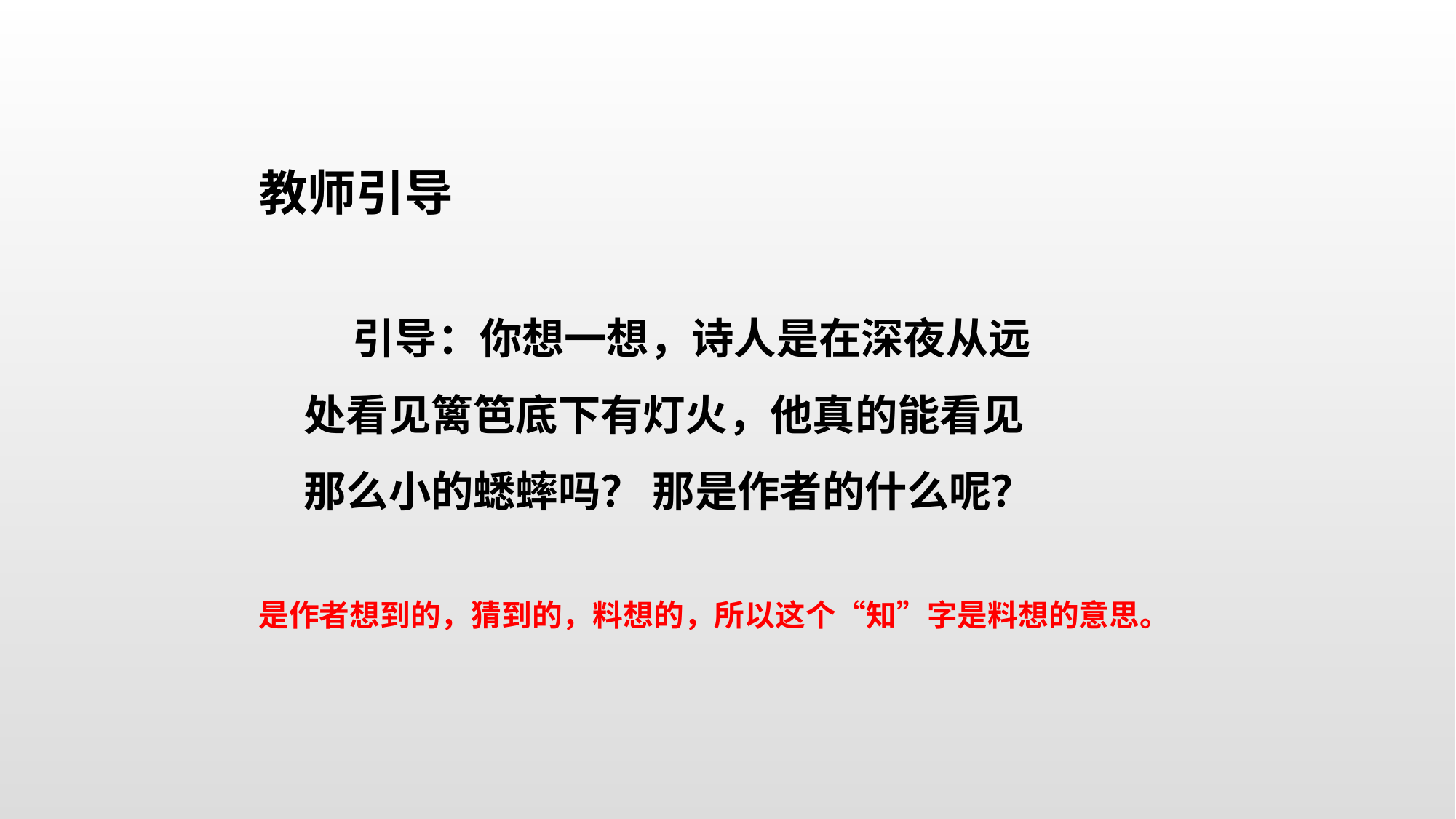

教师引导
    引导：你想一想，诗人是在深夜从远处看见篱笆底下有灯火，他真的能看见那么小的蟋蟀吗？ 那是作者的什么呢？
是作者想到的，猜到的，料想的，所以这个“知”字是料想的意思。